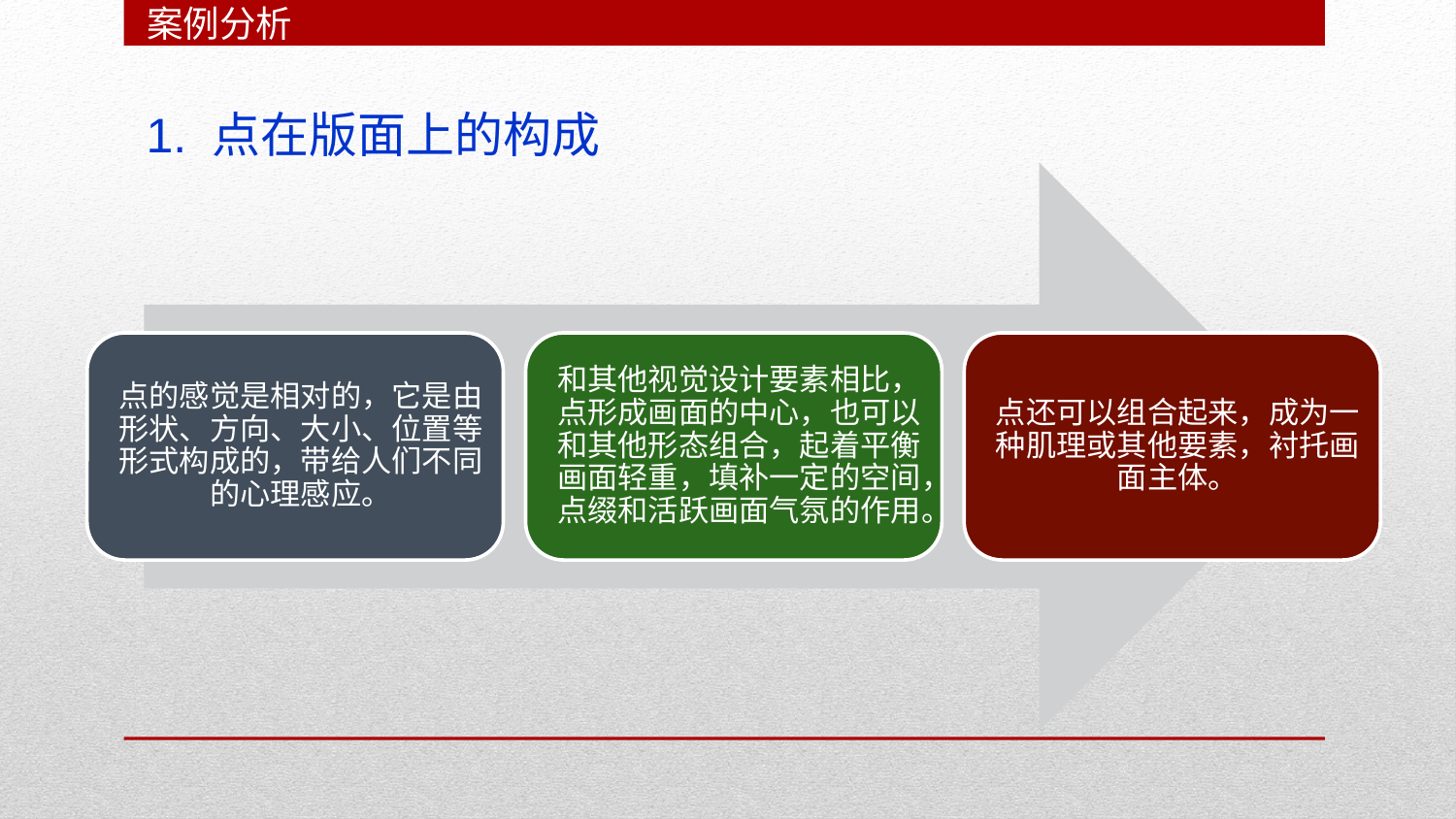

案例分析
1. 点在版面上的构成
点的感觉是相对的，它是由形状、方向、大小、位置等形式构成的，带给人们不同的心理感应。
和其他视觉设计要素相比，点形成画面的中心，也可以和其他形态组合，起着平衡画面轻重，填补一定的空间，点缀和活跃画面气氛的作用。
点还可以组合起来，成为一种肌理或其他要素，衬托画面主体。